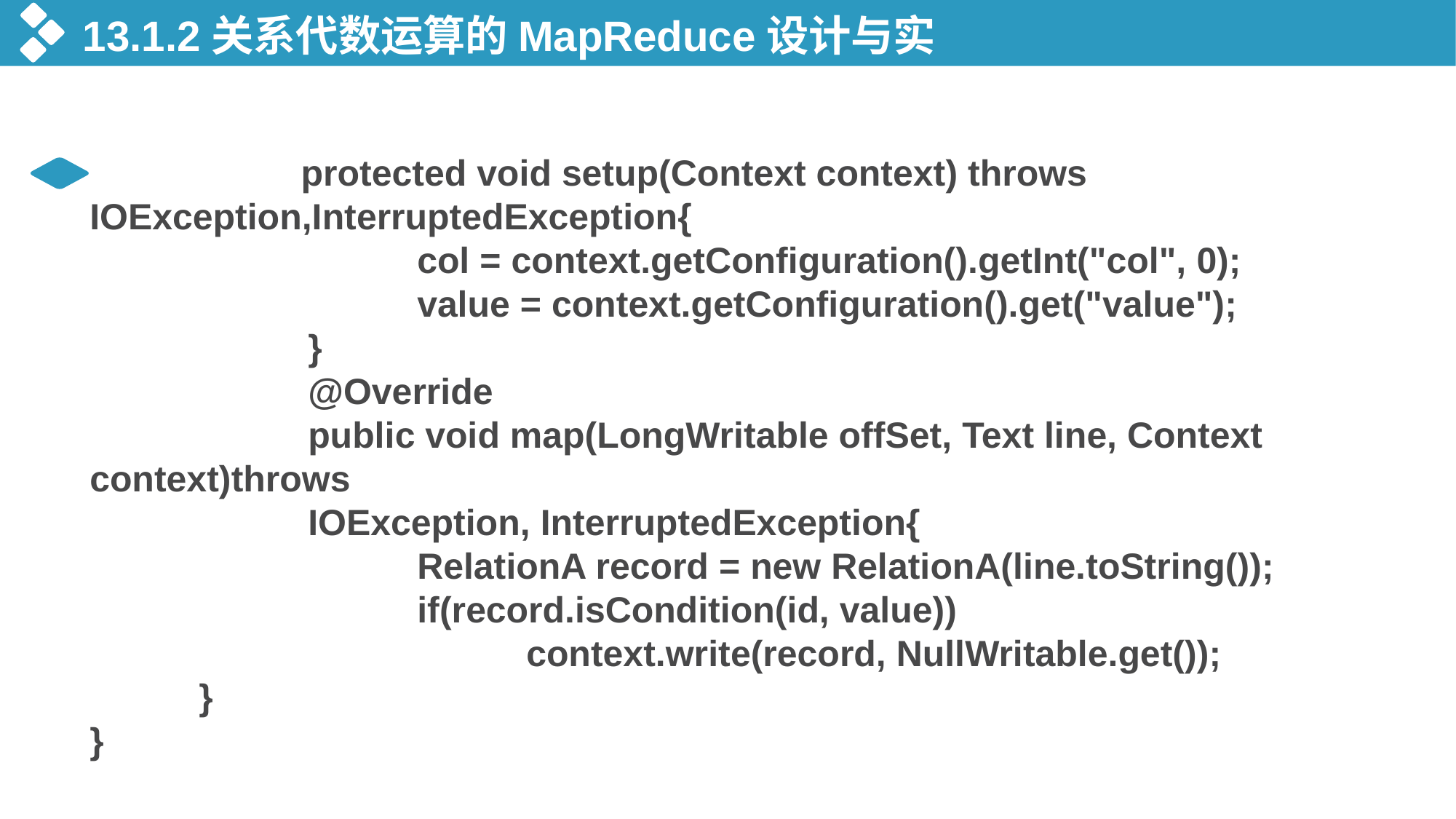

13.1.2关系代数运算的MapReduce设计与实现
                      protected void setup(Context context) throws IOException,InterruptedException{
			col = context.getConfiguration().getInt("col", 0);
			value = context.getConfiguration().get("value");
		}
		@Override
		public void map(LongWritable offSet, Text line, Context context)throws
		IOException, InterruptedException{
			RelationA record = new RelationA(line.toString());
			if(record.isCondition(id, value))
				context.write(record, NullWritable.get());
	}
}